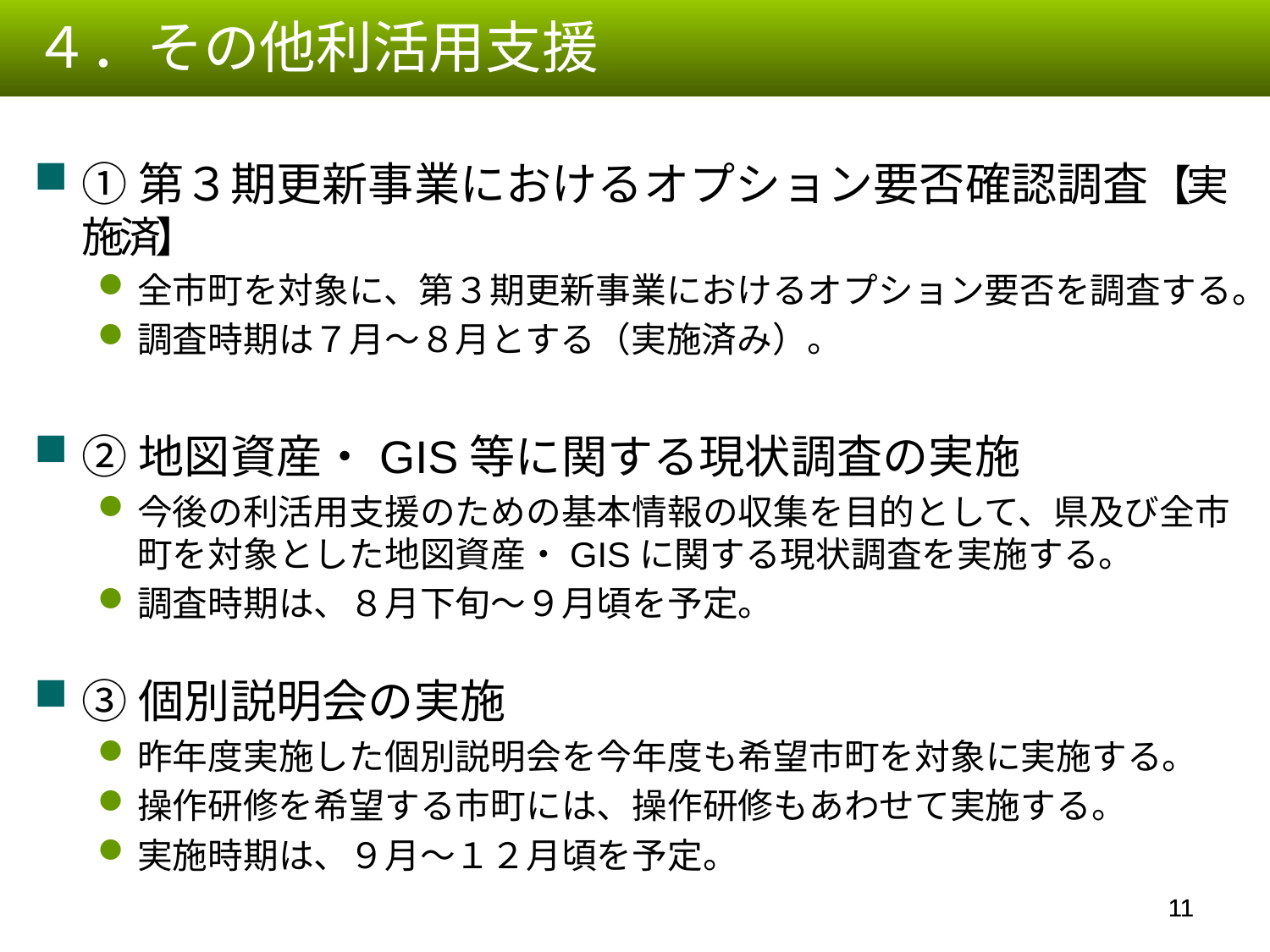

４．その他利活用支援
①第３期更新事業におけるオプション要否確認調査【実施済】
全市町を対象に、第３期更新事業におけるオプション要否を調査する。
調査時期は７月～８月とする（実施済み）。

②地図資産・GIS等に関する現状調査の実施
今後の利活用支援のための基本情報の収集を目的として、県及び全市町を対象とした地図資産・GISに関する現状調査を実施する。
調査時期は、８月下旬～９月頃を予定。

③個別説明会の実施
昨年度実施した個別説明会を今年度も希望市町を対象に実施する。
操作研修を希望する市町には、操作研修もあわせて実施する。
実施時期は、９月～１２月頃を予定。
11
11